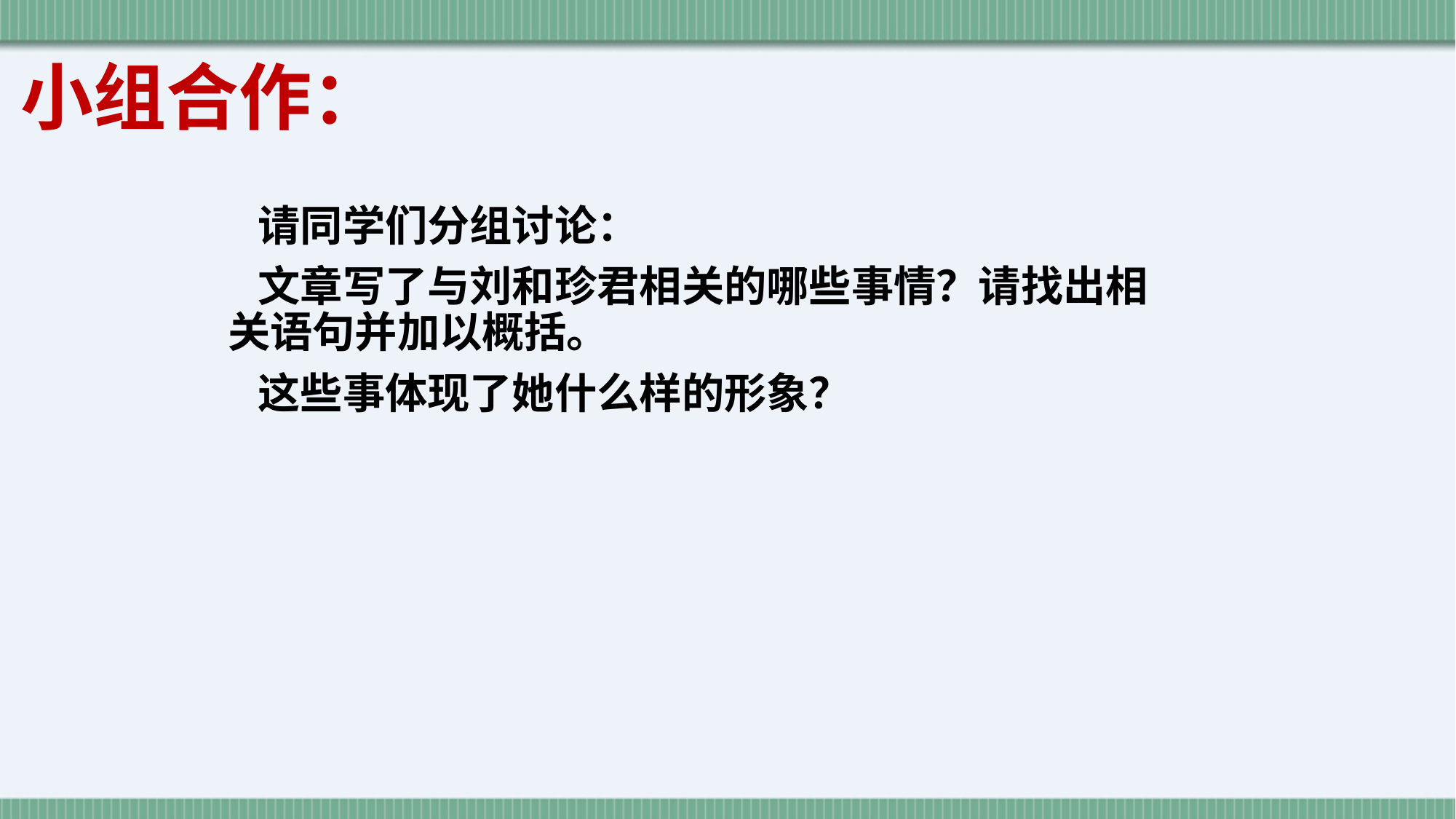

小组合作：
    请同学们分组讨论：
    文章写了与刘和珍君相关的哪些事情？请找出相关语句并加以概括。
    这些事体现了她什么样的形象？